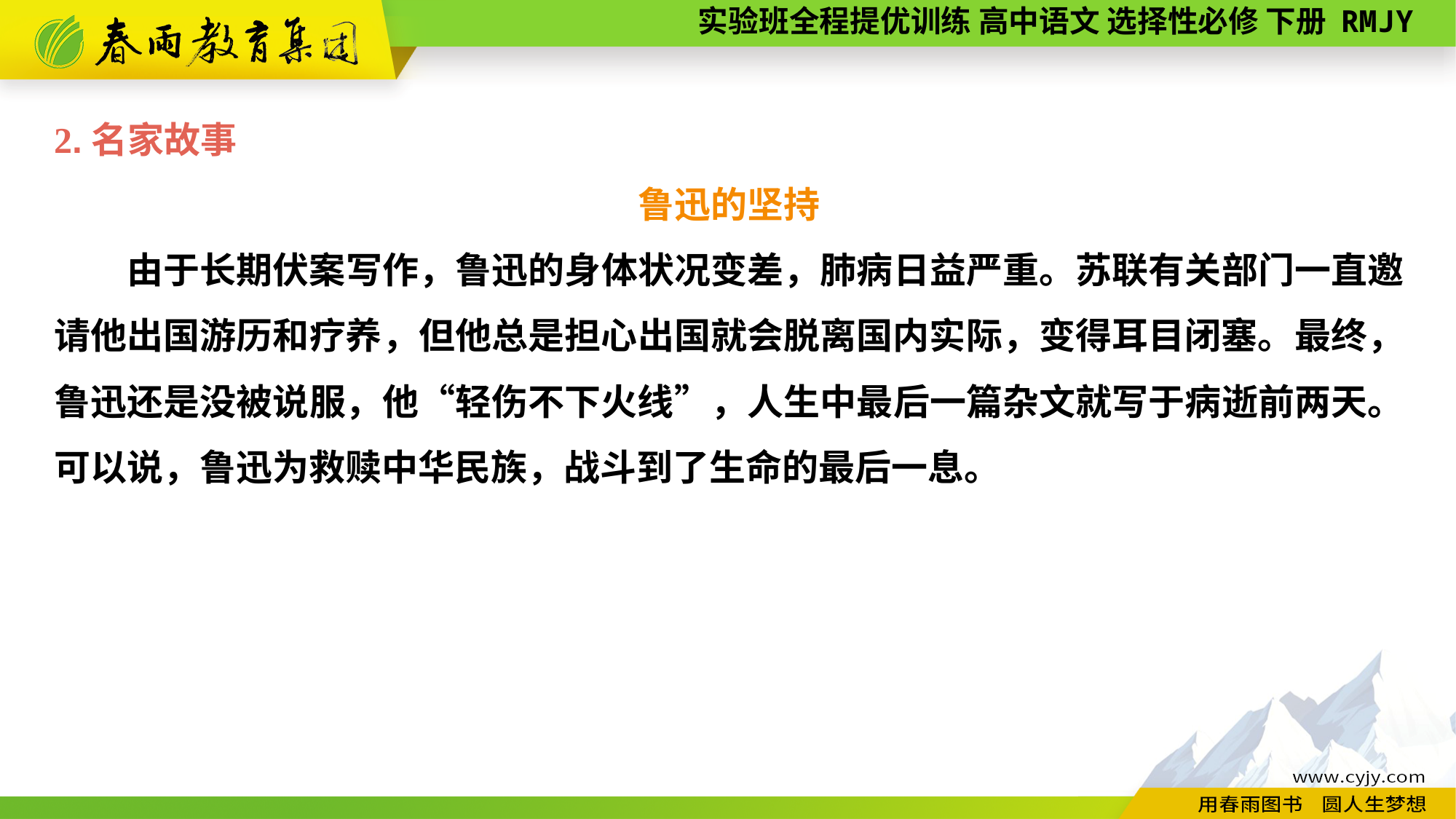

2.名家故事
鲁迅的坚持
由于长期伏案写作，鲁迅的身体状况变差，肺病日益严重。苏联有关部门一直邀请他出国游历和疗养，但他总是担心出国就会脱离国内实际，变得耳目闭塞。最终，鲁迅还是没被说服，他“轻伤不下火线”，人生中最后一篇杂文就写于病逝前两天。可以说，鲁迅为救赎中华民族，战斗到了生命的最后一息。